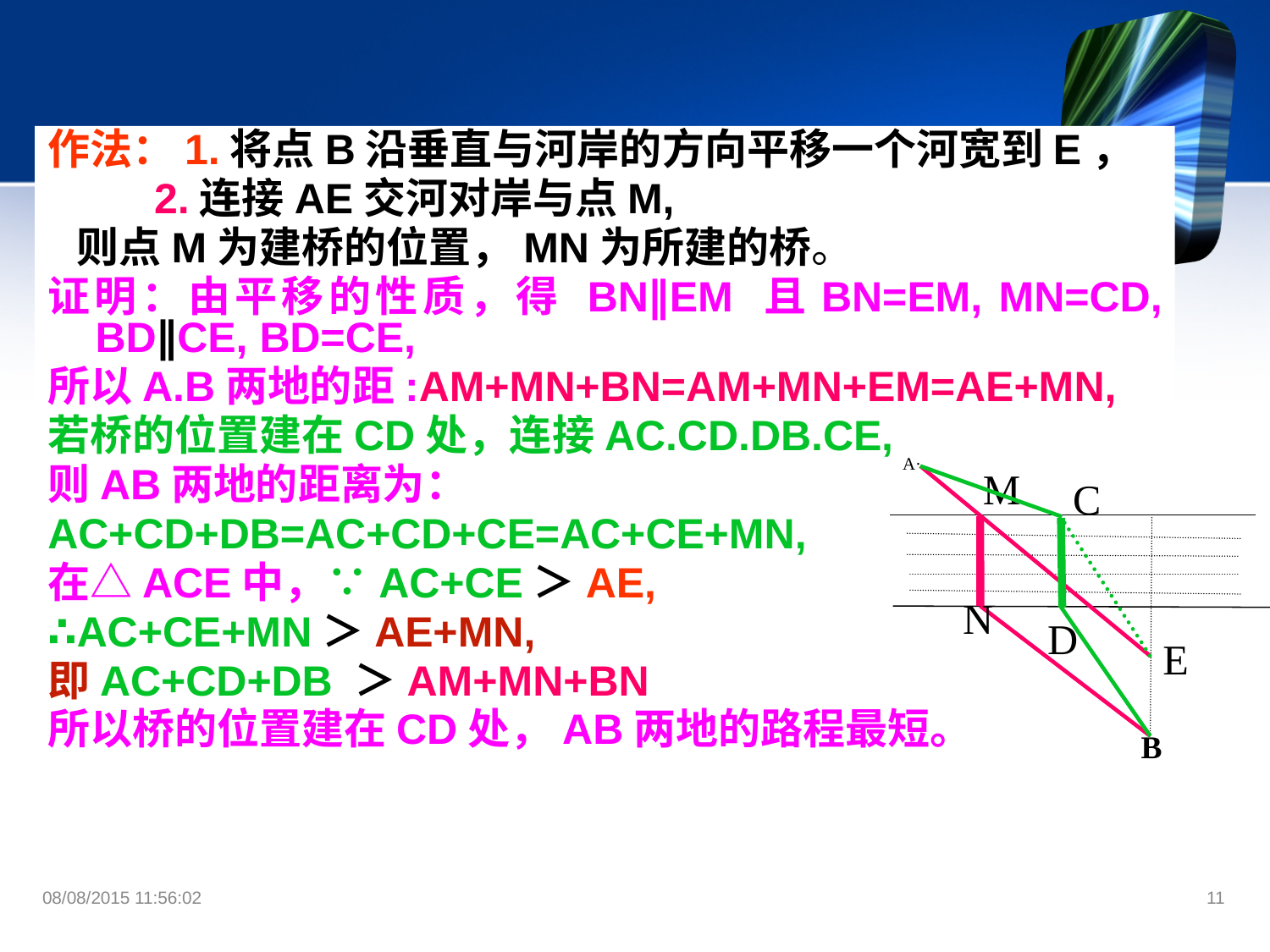

作法：1.将点B沿垂直与河岸的方向平移一个河宽到E，
         2.连接AE交河对岸与点M,
  则点M为建桥的位置，MN为所建的桥。
证明：由平移的性质，得 BN∥EM 且BN=EM, MN=CD, BD∥CE, BD=CE,
所以A.B两地的距:AM+MN+BN=AM+MN+EM=AE+MN,
若桥的位置建在CD处，连接AC.CD.DB.CE,
则AB两地的距离为：
AC+CD+DB=AC+CD+CE=AC+CE+MN,
在△ACE中，∵AC+CE＞AE,
∴AC+CE+MN＞AE+MN,
即AC+CD+DB ＞AM+MN+BN
所以桥的位置建在CD处，AB两地的路程最短。

A·
M

C

N

D

E
B
# 08/08/2015 11:56:02

11